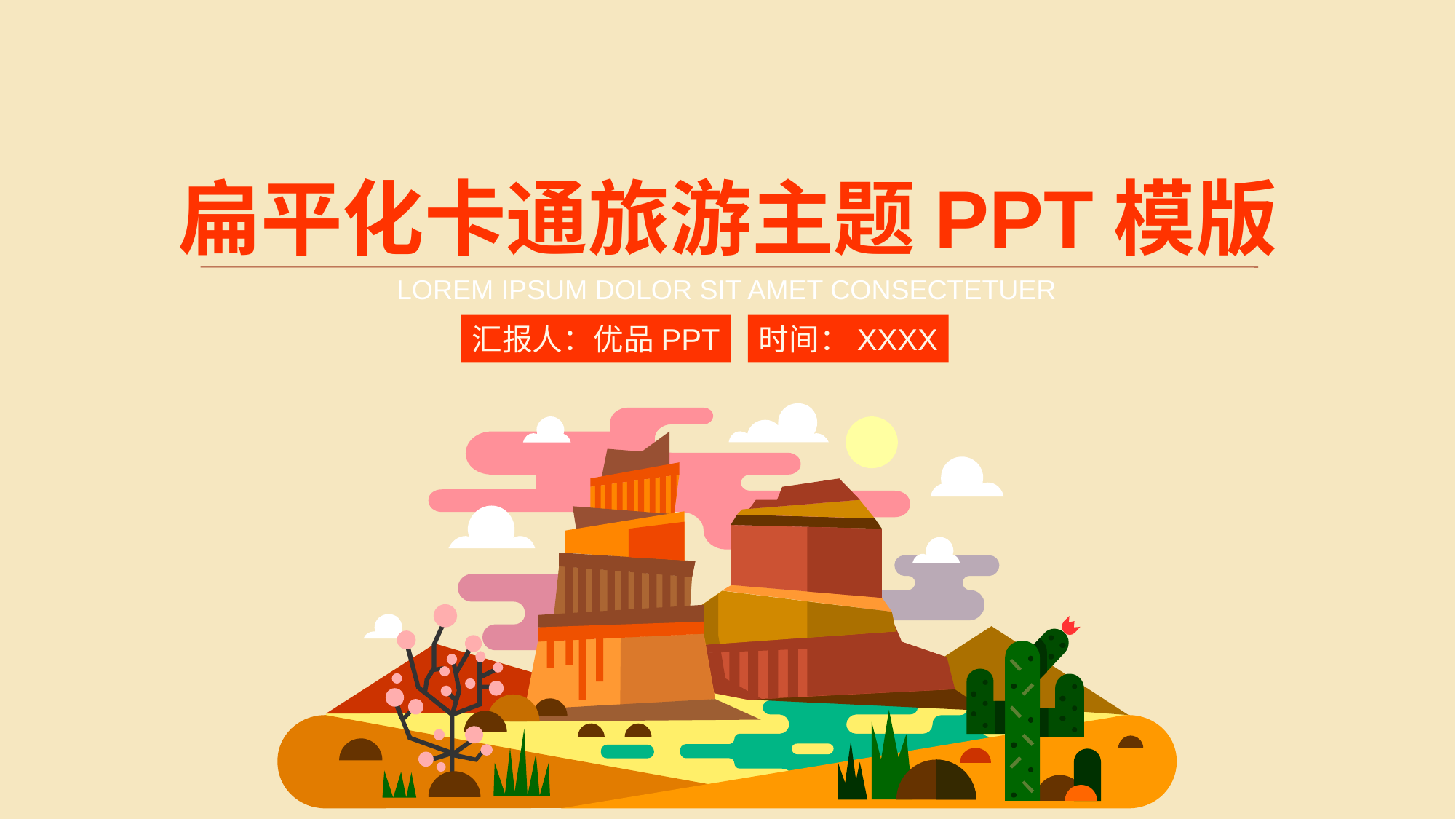

扁平化卡通旅游主题PPT模版

LOREM IPSUM DOLOR SIT AMET CONSECTETUER
汇报人：优品PPT
时间：XXXX